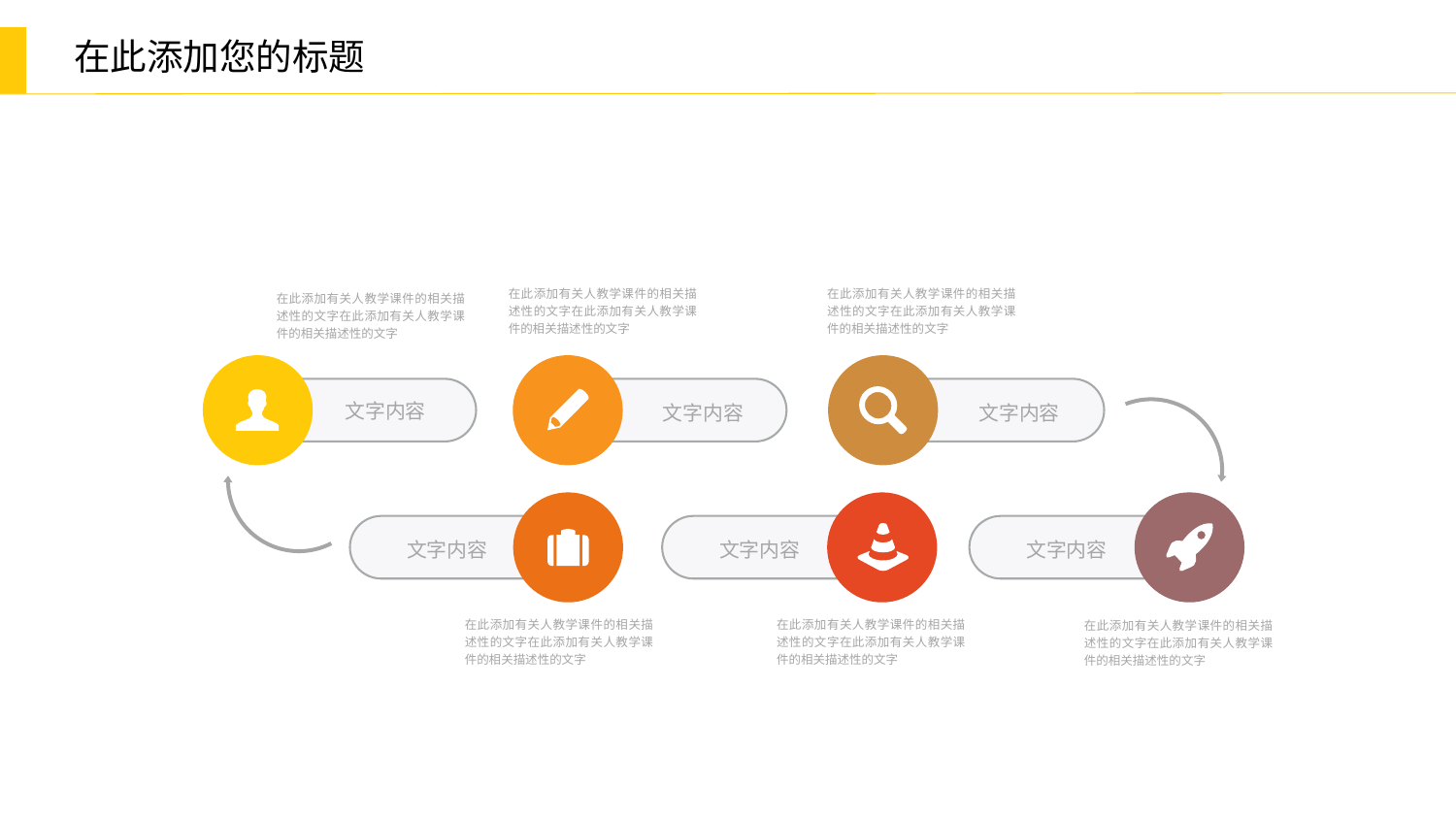

在此添加有关人教学课件的相关描述性的文字在此添加有关人教学课件的相关描述性的文字
在此添加有关人教学课件的相关描述性的文字在此添加有关人教学课件的相关描述性的文字
在此添加有关人教学课件的相关描述性的文字在此添加有关人教学课件的相关描述性的文字
文字内容

文字内容
文字内容

文字内容
文字内容
文字内容
在此添加有关人教学课件的相关描述性的文字在此添加有关人教学课件的相关描述性的文字
在此添加有关人教学课件的相关描述性的文字在此添加有关人教学课件的相关描述性的文字
在此添加有关人教学课件的相关描述性的文字在此添加有关人教学课件的相关描述性的文字